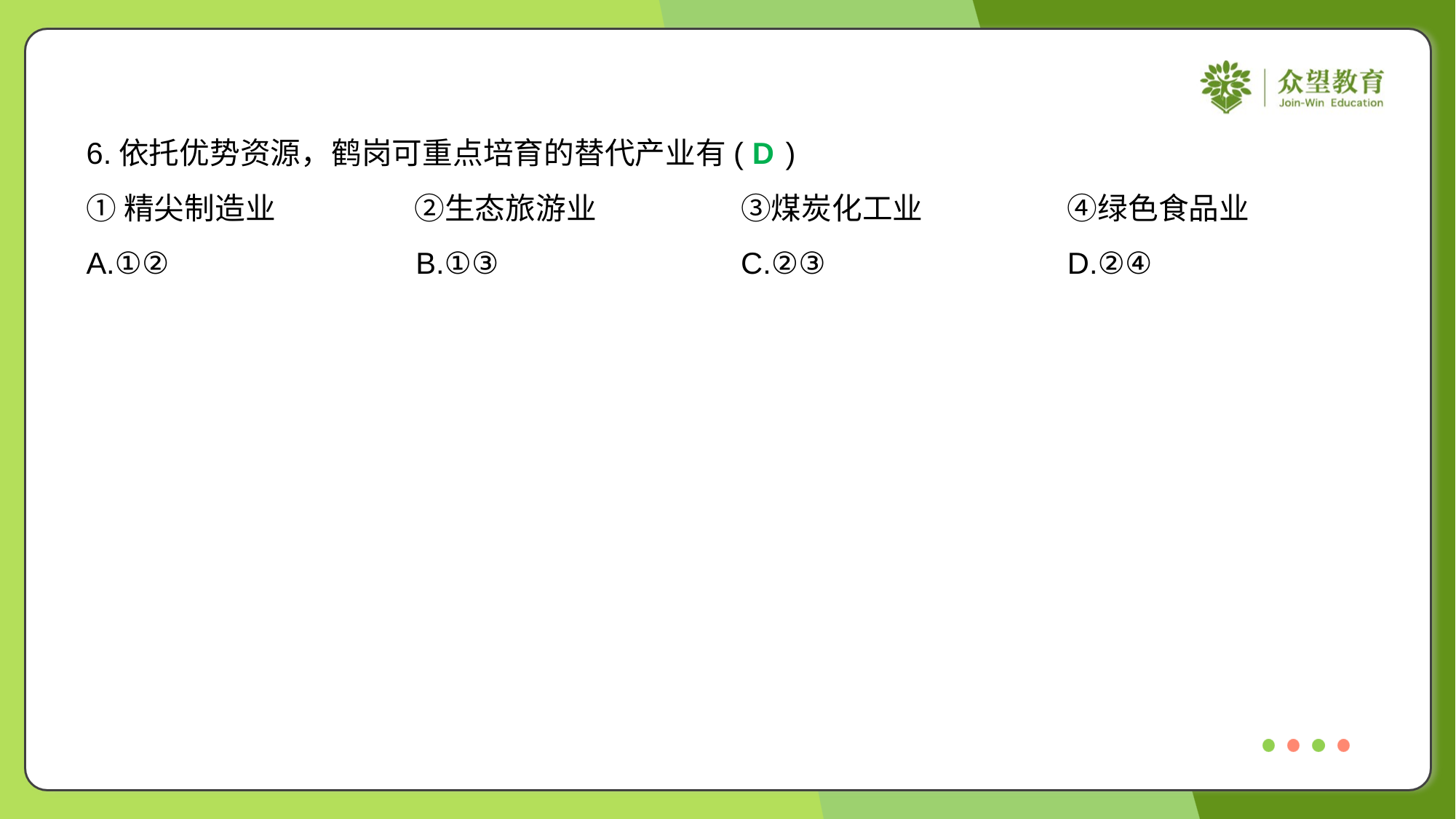

6.依托优势资源，鹤岗可重点培育的替代产业有(     )
D
①精尖制造业	②生态旅游业	③煤炭化工业	④绿色食品业
A.①②	B.①③	C.②③	D.②④